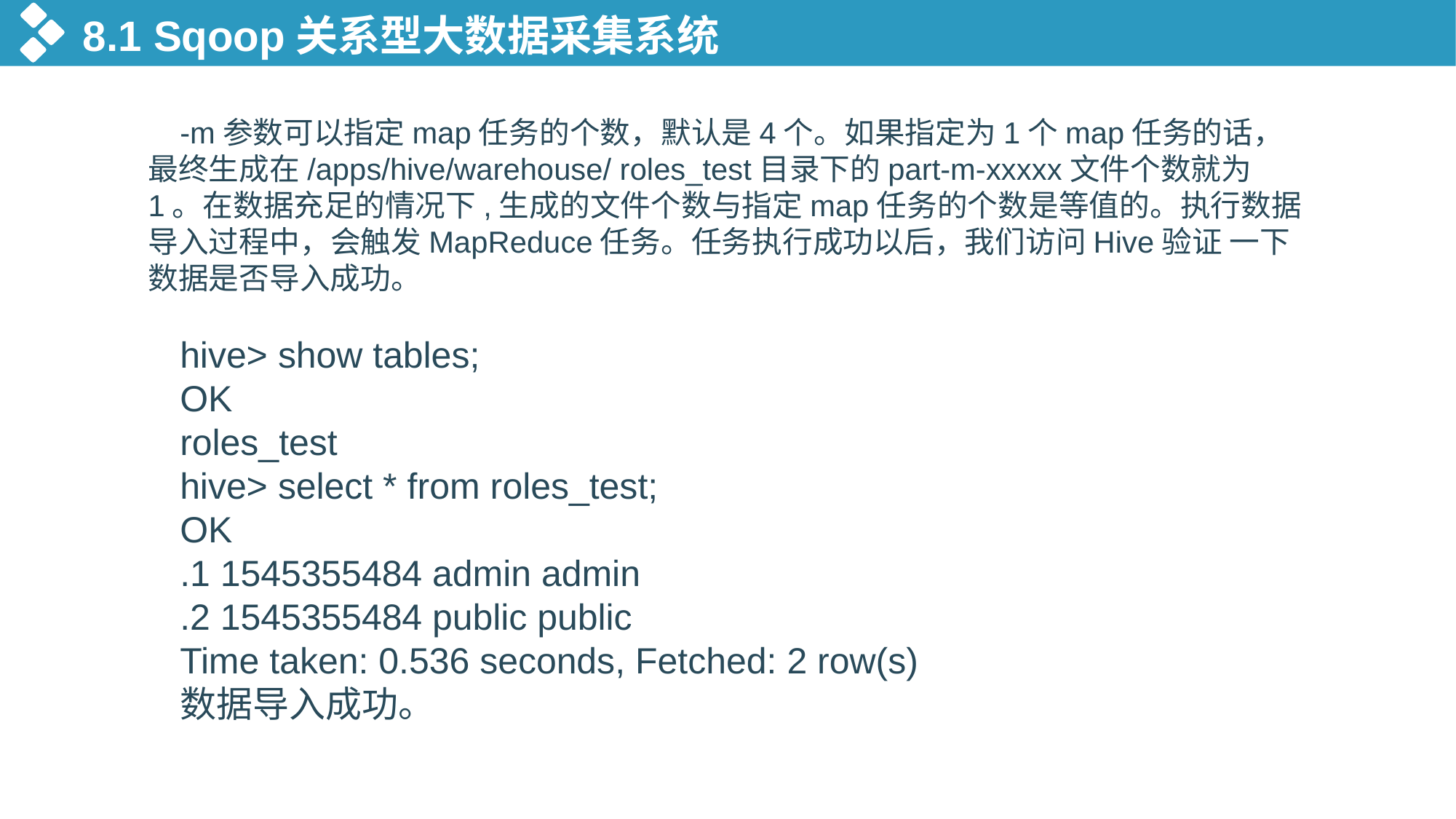

8.1 Sqoop关系型大数据采集系统

-m参数可以指定map任务的个数，默认是4个。如果指定为1个map任务的话，最终生成在/apps/hive/warehouse/ roles_test目录下的part-m-xxxxx文件个数就为1。在数据充足的情况下,生成的文件个数与指定map任务的个数是等值的。执行数据导入过程中，会触发MapReduce任务。任务执行成功以后，我们访问Hive验证 一下数据是否导入成功。

hive> show tables;
OK
roles_test
hive> select * from roles_test;
OK
.1 1545355484 admin admin
.2 1545355484 public public
Time taken: 0.536 seconds, Fetched: 2 row(s)
数据导入成功。